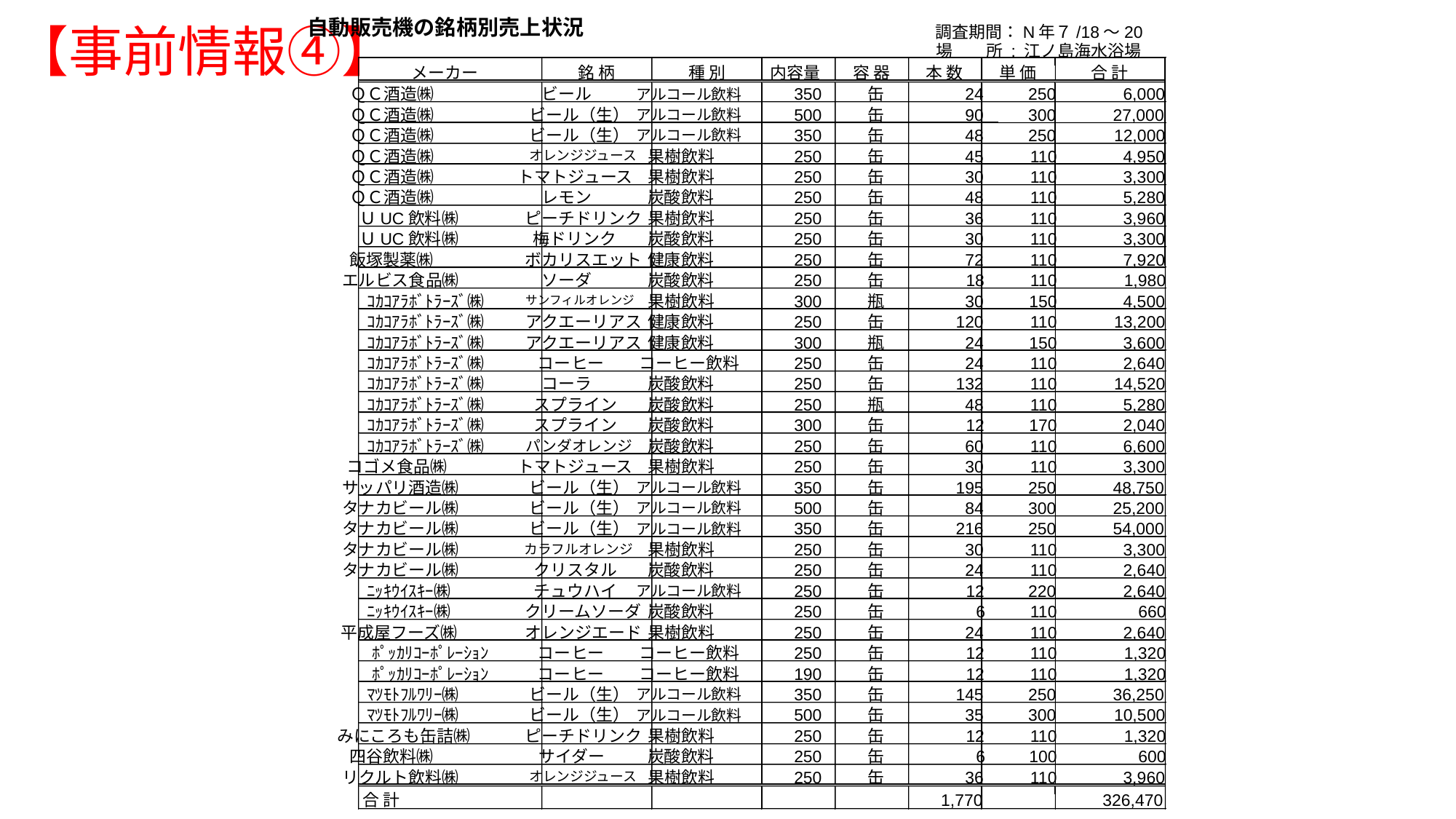

自動販売機の銘柄別売上状況
調査期間：N年７/18～20
場　　所 : 江ノ島海水浴場
エルビス食品㈱
缶
18
110
1,980
ｺｶｺｱﾗﾎﾞﾄﾗｰｽﾞ㈱
アクエーリアス
健康飲料
250
缶
120
110
13,200
ｺｶｺｱﾗﾎﾞﾄﾗｰｽﾞ㈱
アクエーリアス
健康飲料
300
瓶
24
150
3,600
ｺｶｺｱﾗﾎﾞﾄﾗｰｽﾞ㈱
コーヒー
コーヒー飲料
250
缶
24
110
2,640
ｺｶｺｱﾗﾎﾞﾄﾗｰｽﾞ㈱
コーラ
炭酸飲料
250
缶
132
110
14,520
ｺｶｺｱﾗﾎﾞﾄﾗｰｽﾞ㈱
スプライン
炭酸飲料
250
瓶
48
110
5,280
ｺｶｺｱﾗﾎﾞﾄﾗｰｽﾞ㈱
スプライン
炭酸飲料
300
缶
12
170
2,040
ｺｶｺｱﾗﾎﾞﾄﾗｰｽﾞ㈱
炭酸飲料
250
缶
60
110
6,600
パンダオレンジ
コゴメ食品㈱
トマトジュース
果樹飲料
250
缶
30
110
3,300
サッパリ酒造㈱
ビール（生）
350
缶
195
250
48,750
アルコール飲料
タナカビール㈱
ビール（生）
500
缶
84
300
25,200
アルコール飲料
タナカビール㈱
ビール（生）
350
缶
216
250
54,000
アルコール飲料
タナカビール㈱
果樹飲料
250
缶
30
110
3,300
カラフルオレンジ
タナカビール㈱
クリスタル
炭酸飲料
250
缶
24
110
2,640
ﾆｯｷｳｲｽｷｰ㈱
チュウハイ
250
缶
12
220
2,640
アルコール飲料
ﾆｯｷｳｲｽｷｰ㈱
クリームソーダ
炭酸飲料
250
缶
6
110
660
平成屋フーズ㈱
オレンジエード
果樹飲料
250
缶
24
110
2,640
ﾎﾟｯｶﾘｺｰﾎﾟﾚｰｼｮﾝ
コーヒー
コーヒー飲料
250
缶
12
110
1,320
ﾎﾟｯｶﾘｺｰﾎﾟﾚｰｼｮﾝ
コーヒー
コーヒー飲料
190
缶
12
110
1,320
ﾏﾂﾓﾄﾌﾙﾜﾘｰ㈱
ビール（生）
350
缶
145
250
36,250
アルコール飲料
ﾏﾂﾓﾄﾌﾙﾜﾘｰ㈱
ビール（生）
500
缶
35
300
10,500
アルコール飲料
みにころも缶詰㈱
ピーチドリンク
果樹飲料
250
缶
12
110
1,320
四谷飲料㈱
サイダー
炭酸飲料
250
缶
6
100
600
リクルト飲料㈱
果樹飲料
250
缶
36
110
3,960
オレンジジュース
合 計
1,770
326,470

メーカー
銘 柄
種 別
内容量
容 器
本 数
単 価
合 計

ＱＣ酒造㈱
ビール
350
缶
24
250
6,000
アルコール飲料

ＱＣ酒造㈱
ビール（生）
500
缶
90
300
27,000
アルコール飲料

ＱＣ酒造㈱
ビール（生）
350
缶
48
250
12,000
アルコール飲料

ＱＣ酒造㈱
果樹飲料
250
缶
45
110
4,950
オレンジジュース

ＱＣ酒造㈱
トマトジュース
果樹飲料
250
缶
30
110
3,300

ＱＣ酒造㈱
レモン
炭酸飲料
250
缶
48
110
5,280

ＵUC飲料㈱
ピーチドリンク
果樹飲料
250
缶
36
110
3,960

ＵUC飲料㈱
梅ドリンク
炭酸飲料
250
缶
30
110
3,300

飯塚製薬㈱
ボカリスエット
健康飲料
250
缶
72
110
7,920

ソーダ
炭酸飲料
250

ｺｶｺｱﾗﾎﾞﾄﾗｰｽﾞ㈱
果樹飲料
300
瓶
30
150
4,500
サンフィルオレンジ

【事前情報④】